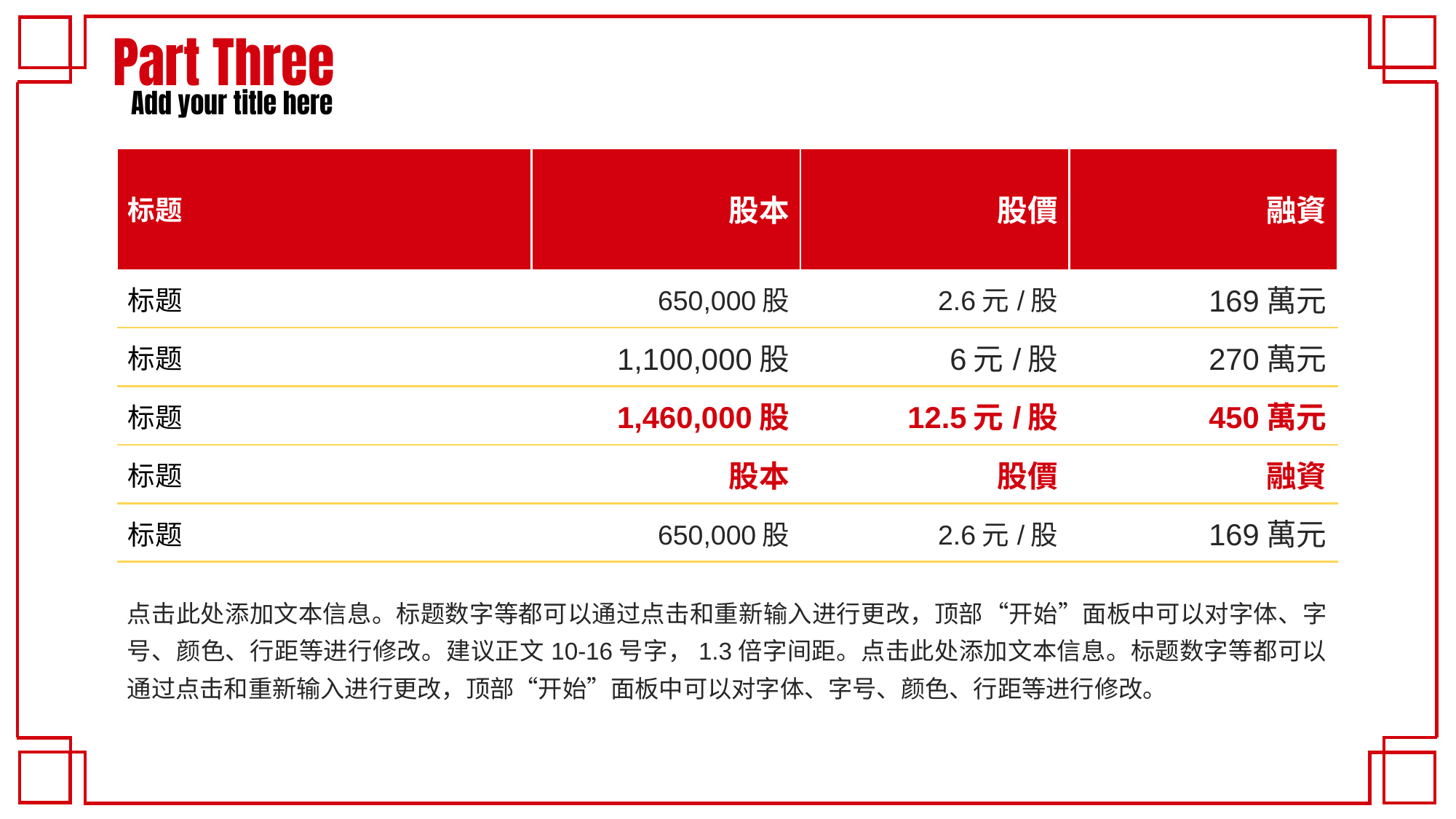

Part Three
Add your title here
| 标题 | 股本 | 股價 | 融資 |
| --- | --- | --- | --- |
| 标题 | 650,000股 | 2.6元/股 | 169萬元 |
| 标题 | 1,100,000股 | 6元/股 | 270萬元 |
| 标题 | 1,460,000股 | 12.5元/股 | 450萬元 |
| 标题 | 股本 | 股價 | 融資 |
| 标题 | 650,000股 | 2.6元/股 | 169萬元 |
点击此处添加文本信息。标题数字等都可以通过点击和重新输入进行更改，顶部“开始”面板中可以对字体、字号、颜色、行距等进行修改。建议正文10-16号字，1.3倍字间距。点击此处添加文本信息。标题数字等都可以通过点击和重新输入进行更改，顶部“开始”面板中可以对字体、字号、颜色、行距等进行修改。